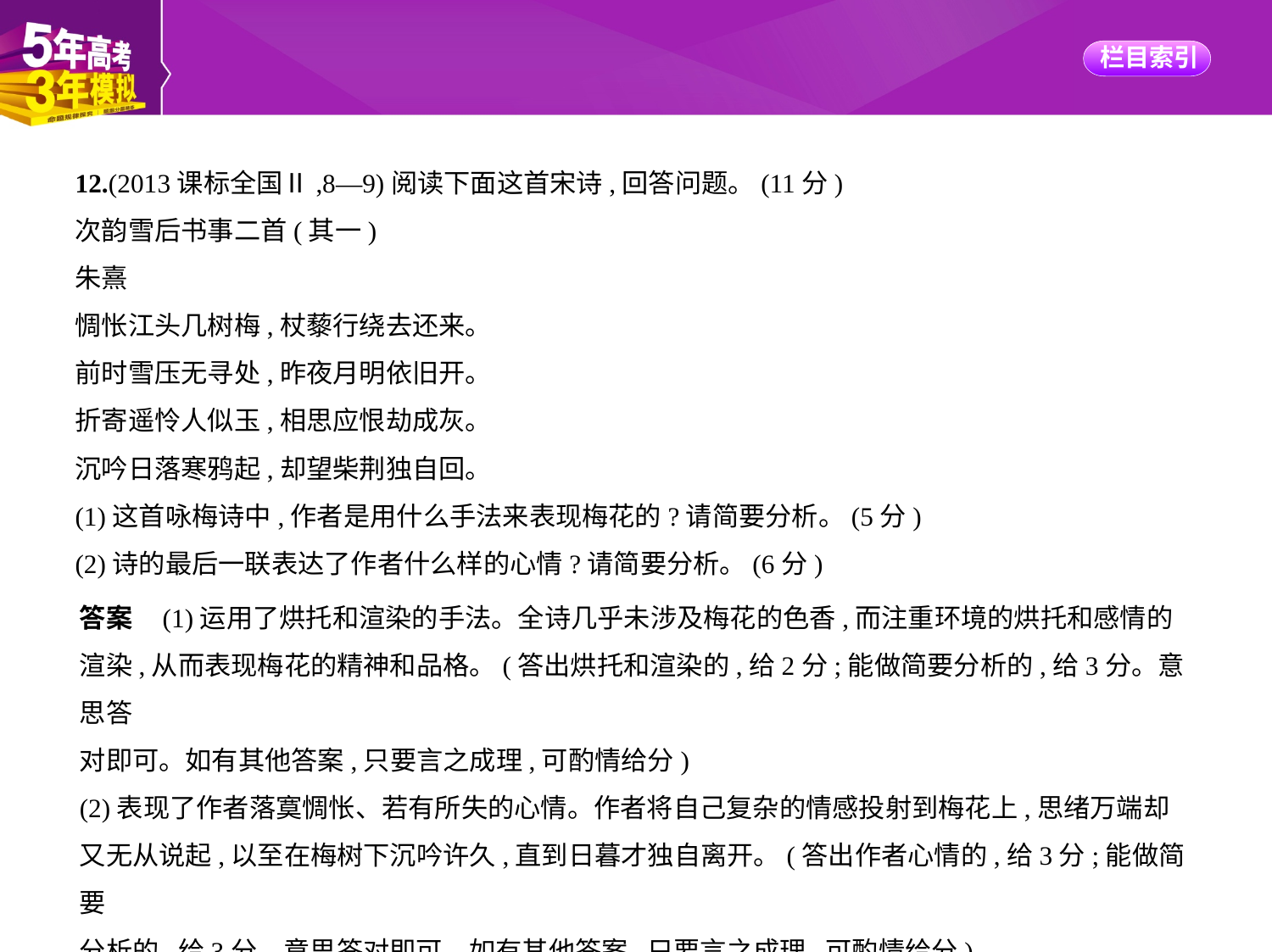

12.(2013课标全国Ⅱ,8—9)阅读下面这首宋诗,回答问题。(11分)
次韵雪后书事二首(其一)
朱熹
惆怅江头几树梅,杖藜行绕去还来。
前时雪压无寻处,昨夜月明依旧开。
折寄遥怜人似玉,相思应恨劫成灰。
沉吟日落寒鸦起,却望柴荆独自回。
(1)这首咏梅诗中,作者是用什么手法来表现梅花的?请简要分析。(5分)
(2)诗的最后一联表达了作者什么样的心情?请简要分析。(6分)
答案    (1)运用了烘托和渲染的手法。全诗几乎未涉及梅花的色香,而注重环境的烘托和感情的
渲染,从而表现梅花的精神和品格。(答出烘托和渲染的,给2分;能做简要分析的,给3分。意思答
对即可。如有其他答案,只要言之成理,可酌情给分)
(2)表现了作者落寞惆怅、若有所失的心情。作者将自己复杂的情感投射到梅花上,思绪万端却
又无从说起,以至在梅树下沉吟许久,直到日暮才独自离开。(答出作者心情的,给3分;能做简要
分析的,给3分。意思答对即可。如有其他答案,只要言之成理,可酌情给分)